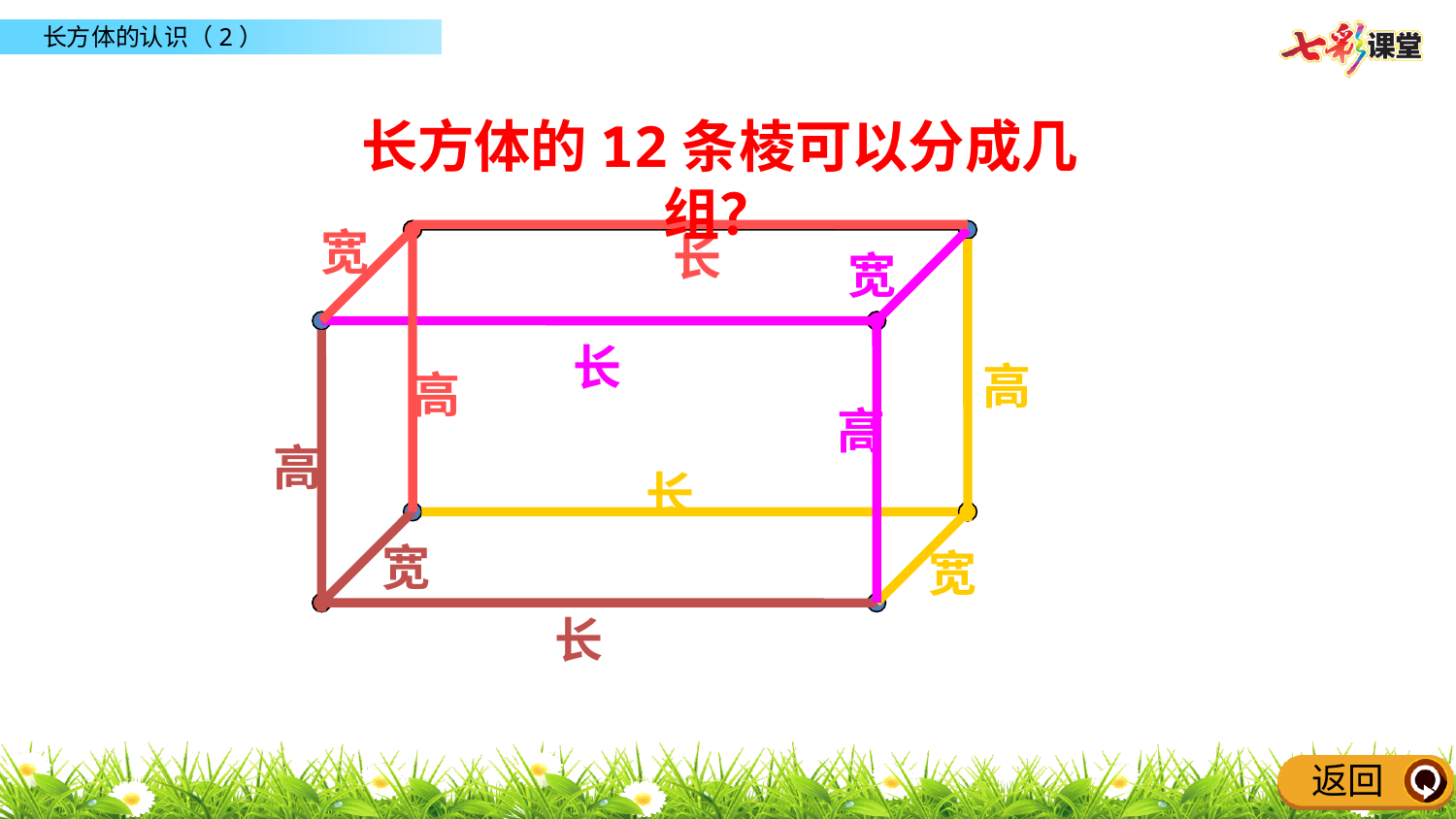

长方体的12条棱可以分成几组？
宽

长

宽

长
高
高
高
高
长

宽
宽

长